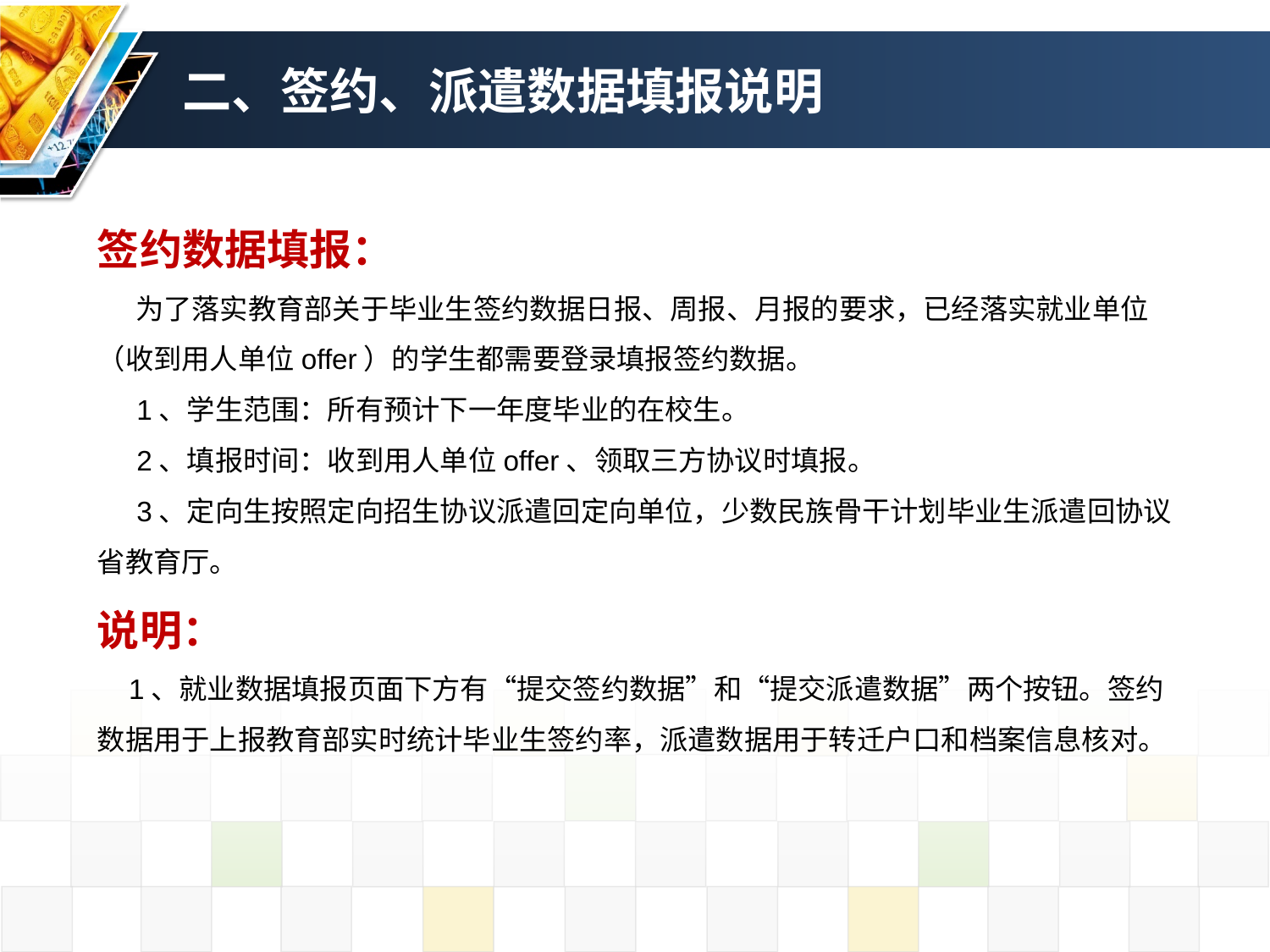

# 二、签约、派遣数据填报说明
签约数据填报：
     为了落实教育部关于毕业生签约数据日报、周报、月报的要求，已经落实就业单位（收到用人单位offer）的学生都需要登录填报签约数据。
     1、学生范围：所有预计下一年度毕业的在校生。
     2、填报时间：收到用人单位offer、领取三方协议时填报。
     3、定向生按照定向招生协议派遣回定向单位，少数民族骨干计划毕业生派遣回协议省教育厅。
说明：
    1、就业数据填报页面下方有“提交签约数据”和“提交派遣数据”两个按钮。签约数据用于上报教育部实时统计毕业生签约率，派遣数据用于转迁户口和档案信息核对。